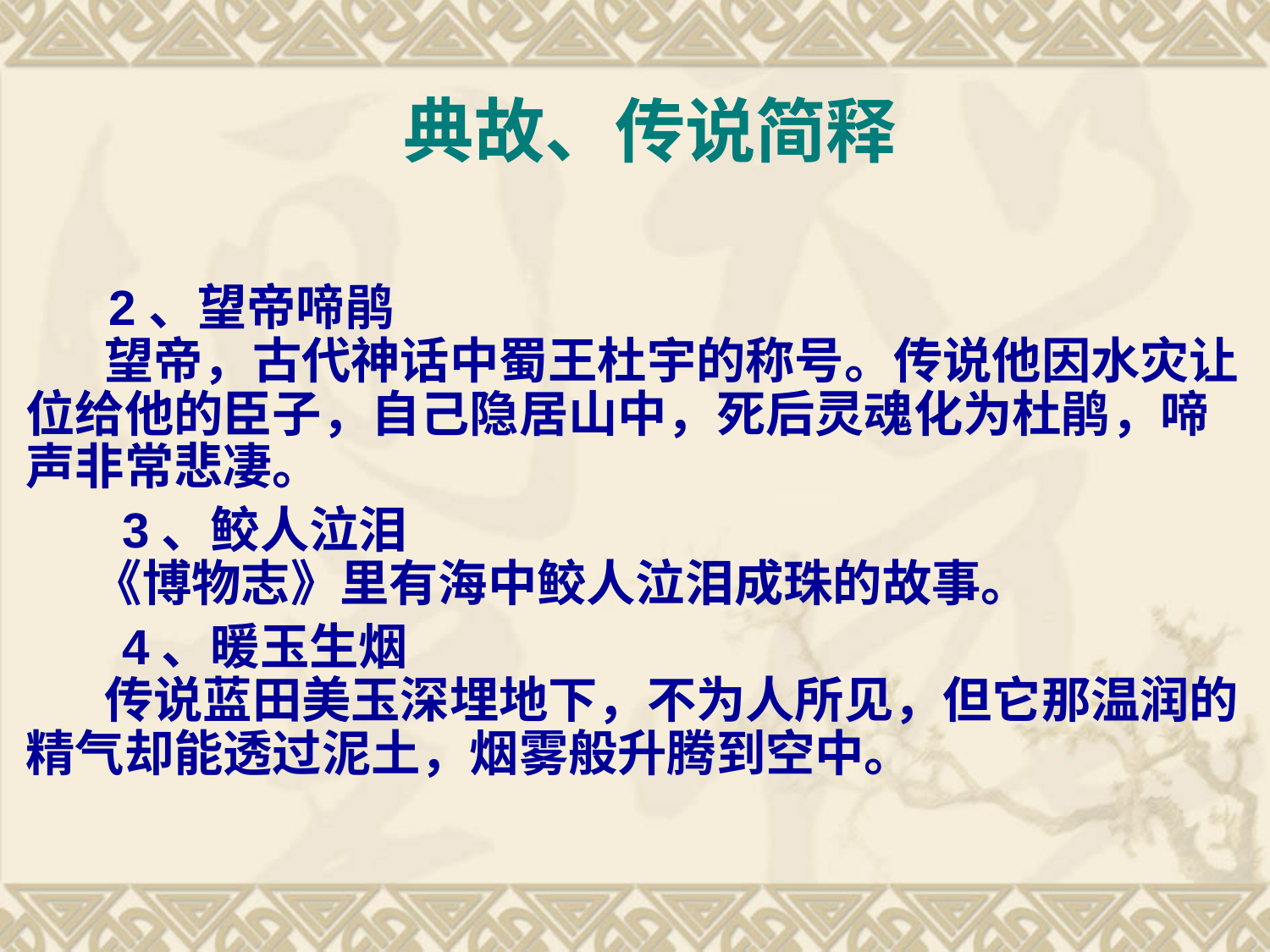

# 典故、传说简释
       2、望帝啼鹃
       望帝，古代神话中蜀王杜宇的称号。传说他因水灾让位给他的臣子，自己隐居山中，死后灵魂化为杜鹃，啼声非常悲凄。
       3、鲛人泣泪
      《博物志》里有海中鲛人泣泪成珠的故事。
       4、暖玉生烟
       传说蓝田美玉深埋地下，不为人所见，但它那温润的精气却能透过泥土，烟雾般升腾到空中。